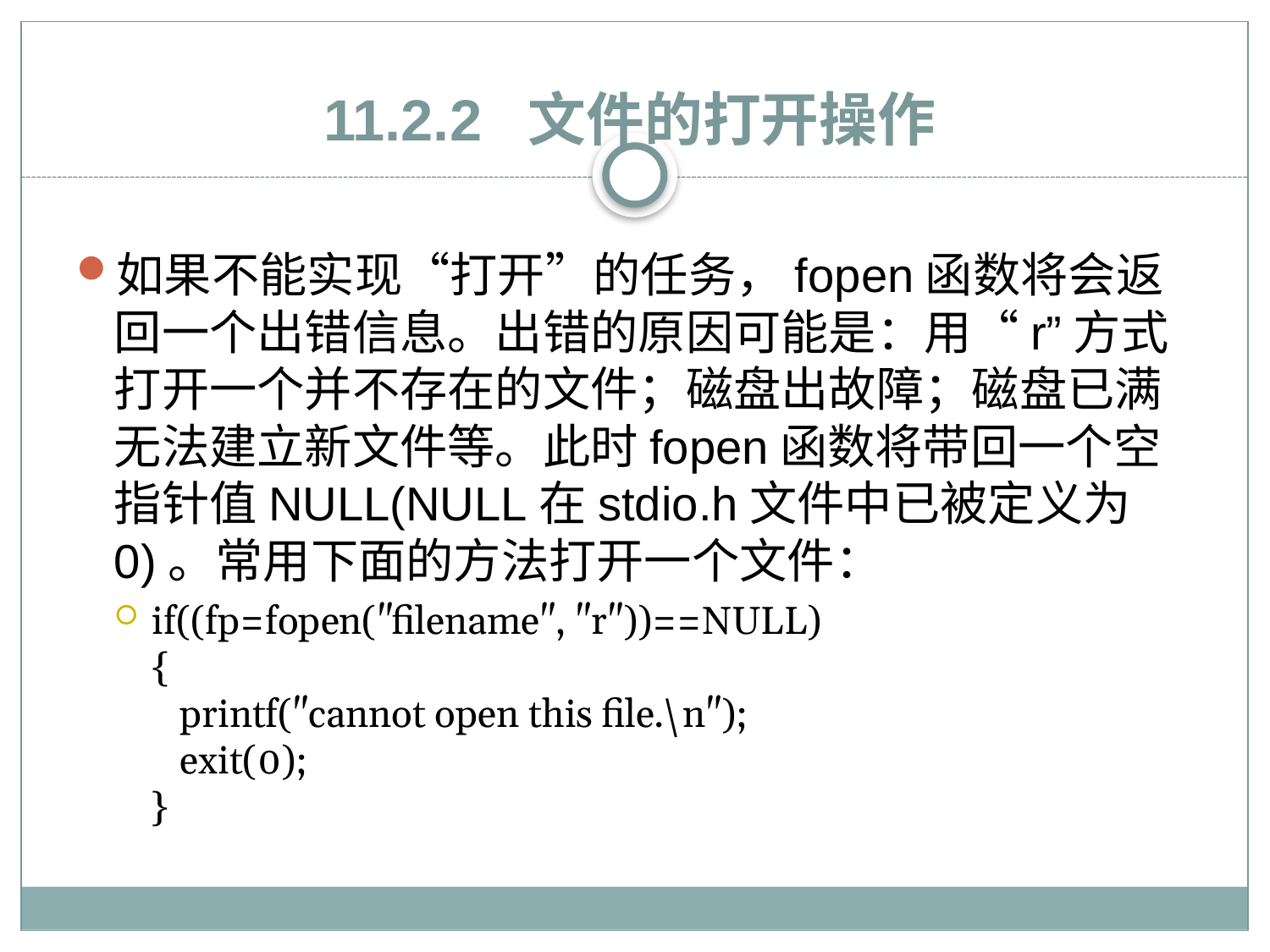

# 11.2.2  文件的打开操作
如果不能实现“打开”的任务，fopen函数将会返回一个出错信息。出错的原因可能是：用“r”方式打开一个并不存在的文件；磁盘出故障；磁盘已满无法建立新文件等。此时fopen函数将带回一个空指针值NULL(NULL在stdio.h文件中已被定义为0)。常用下面的方法打开一个文件：
if((fp=fopen("filename", "r"))==NULL)
{
   printf("cannot open this file.\n");
   exit(0);
}